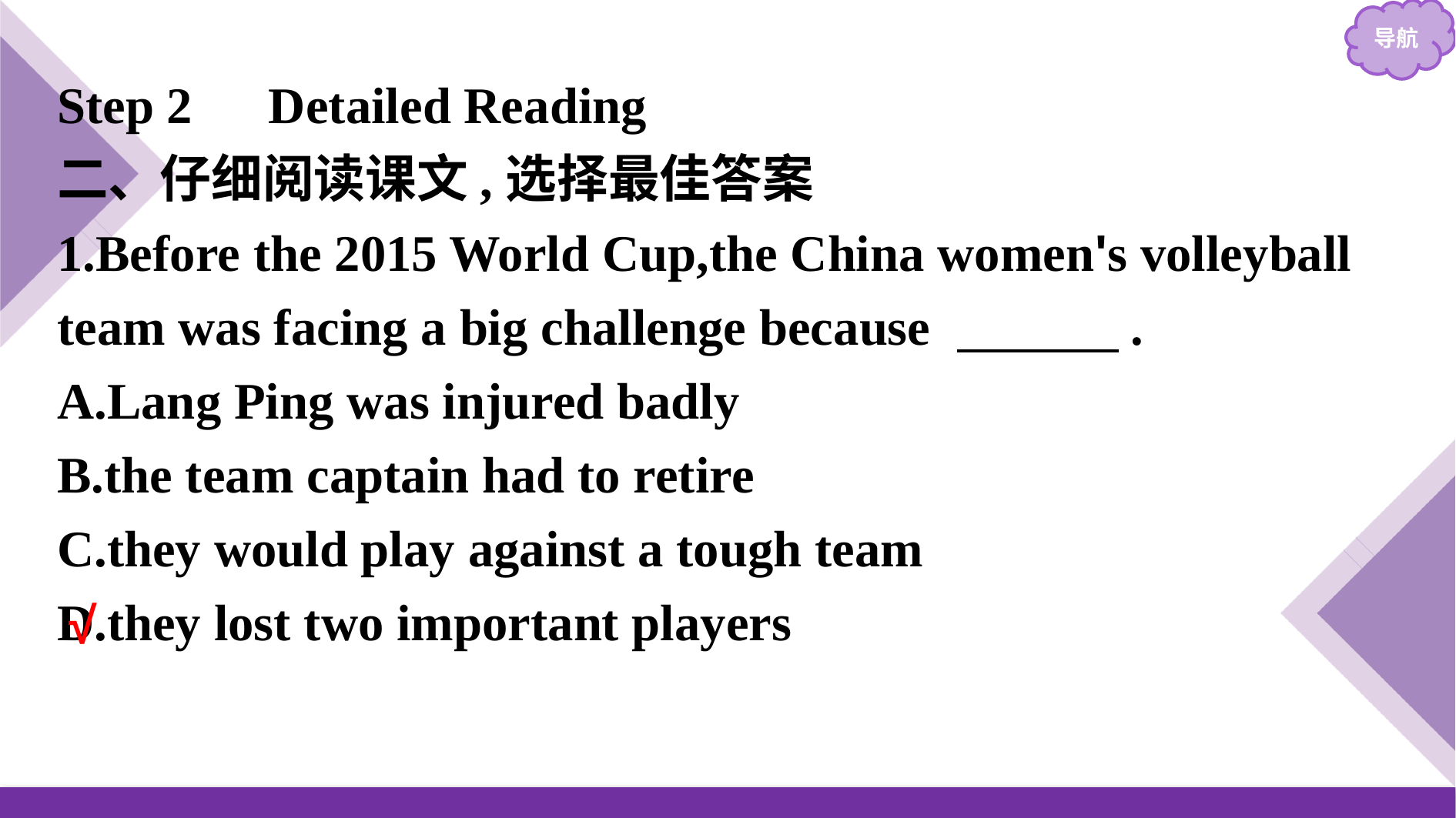

Step 2　Detailed Reading
二、仔细阅读课文,选择最佳答案
1.Before the 2015 World Cup,the China women's volleyball team was facing a big challenge because 　     　.
A.Lang Ping was injured badly
B.the team captain had to retire
C.they would play against a tough team
D.they lost two important players
√